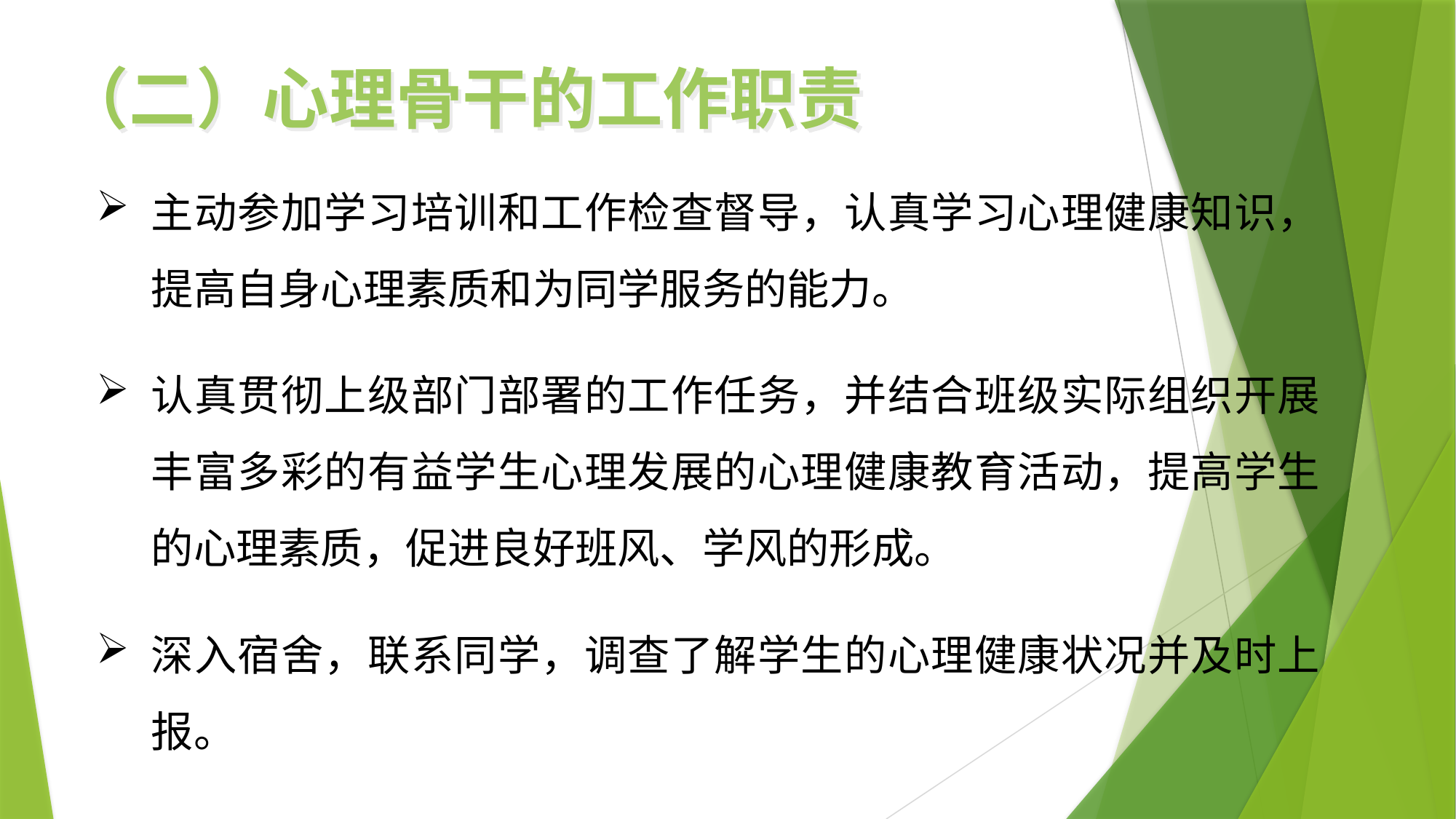

（二）心理骨干的工作职责
主动参加学习培训和工作检查督导，认真学习心理健康知识，提高自身心理素质和为同学服务的能力。
认真贯彻上级部门部署的工作任务，并结合班级实际组织开展丰富多彩的有益学生心理发展的心理健康教育活动，提高学生的心理素质，促进良好班风、学风的形成。
深入宿舍，联系同学，调查了解学生的心理健康状况并及时上报。